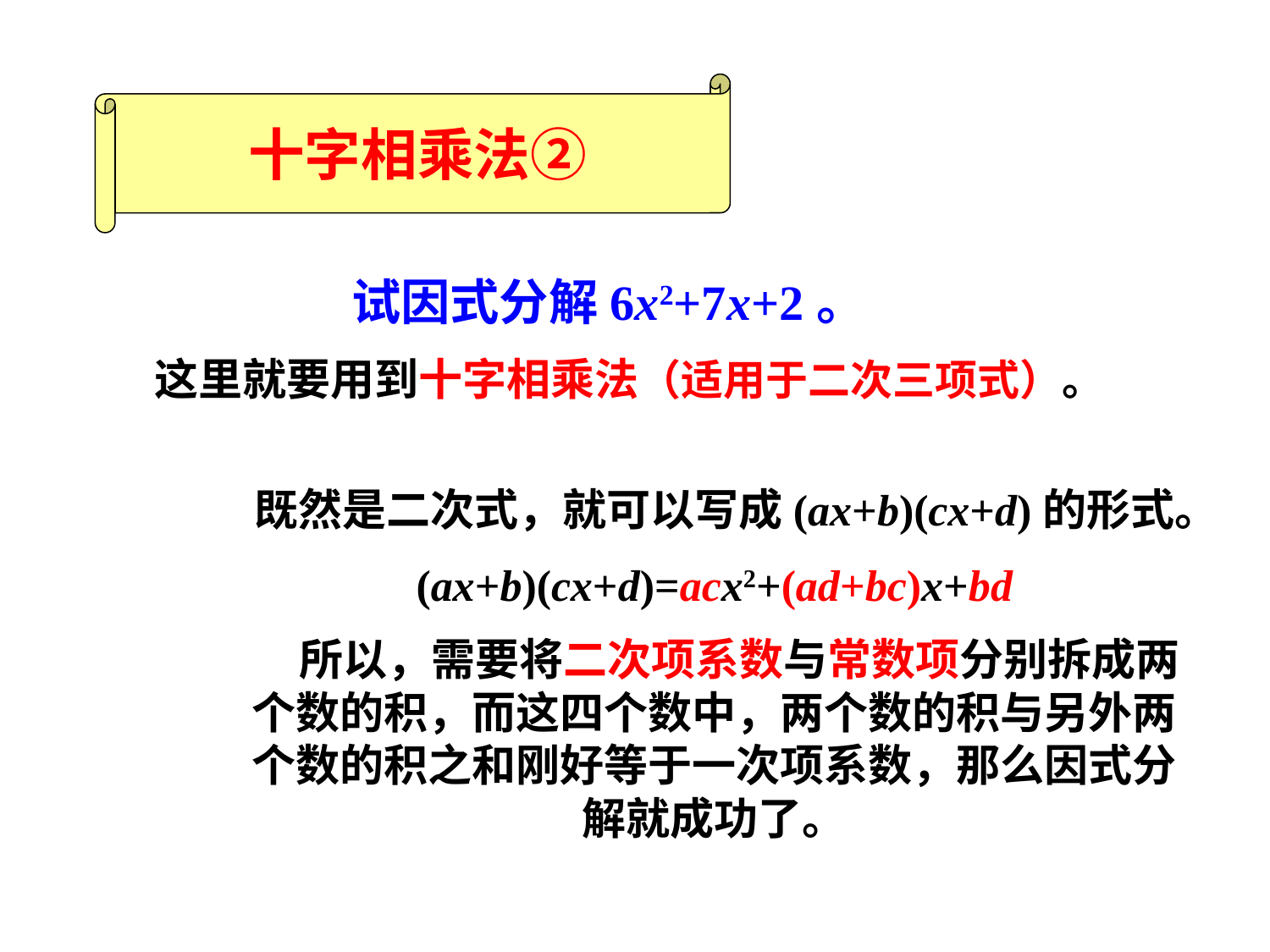

十字相乘法②
试因式分解6x2+7x+2。
这里就要用到十字相乘法（适用于二次三项式）。
既然是二次式，就可以写成(ax+b)(cx+d)的形式。
(ax+b)(cx+d)=acx2+(ad+bc)x+bd
    所以，需要将二次项系数与常数项分别拆成两个数的积，而这四个数中，两个数的积与另外两个数的积之和刚好等于一次项系数，那么因式分解就成功了。